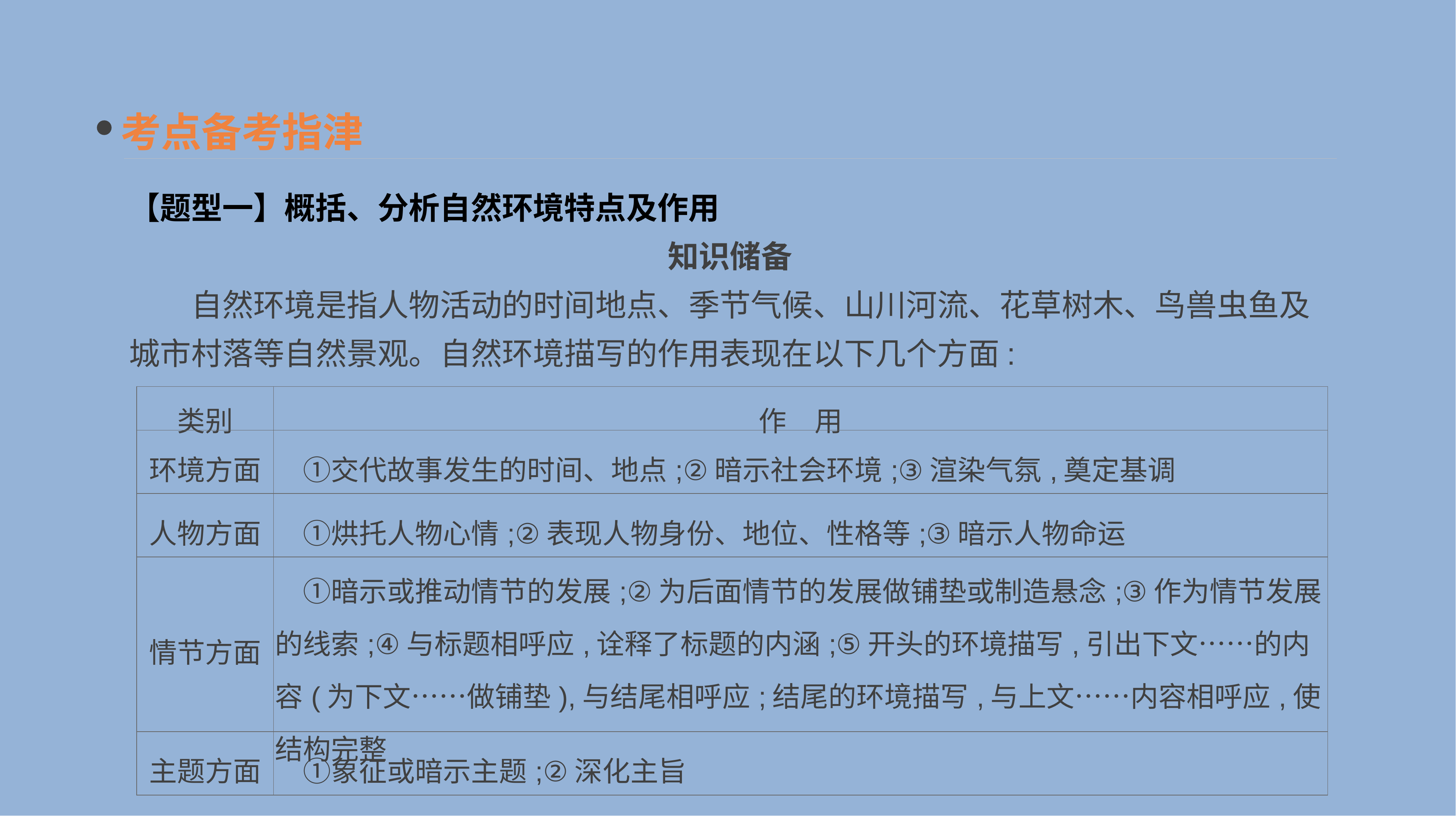

考点备考指津

【题型一】概括、分析自然环境特点及作用
知识储备
　　自然环境是指人物活动的时间地点、季节气候、山川河流、花草树木、鸟兽虫鱼及城市村落等自然景观。自然环境描写的作用表现在以下几个方面:
| 类别 | 作　用 |
| --- | --- |
| 环境方面 | ①交代故事发生的时间、地点;②暗示社会环境;③渲染气氛,奠定基调 |
| 人物方面 | ①烘托人物心情;②表现人物身份、地位、性格等;③暗示人物命运 |
| 情节方面 | ①暗示或推动情节的发展;②为后面情节的发展做铺垫或制造悬念;③作为情节发展的线索;④与标题相呼应,诠释了标题的内涵;⑤开头的环境描写,引出下文……的内容(为下文……做铺垫),与结尾相呼应;结尾的环境描写,与上文……内容相呼应,使结构完整 |
| 主题方面 | ①象征或暗示主题;②深化主旨 |